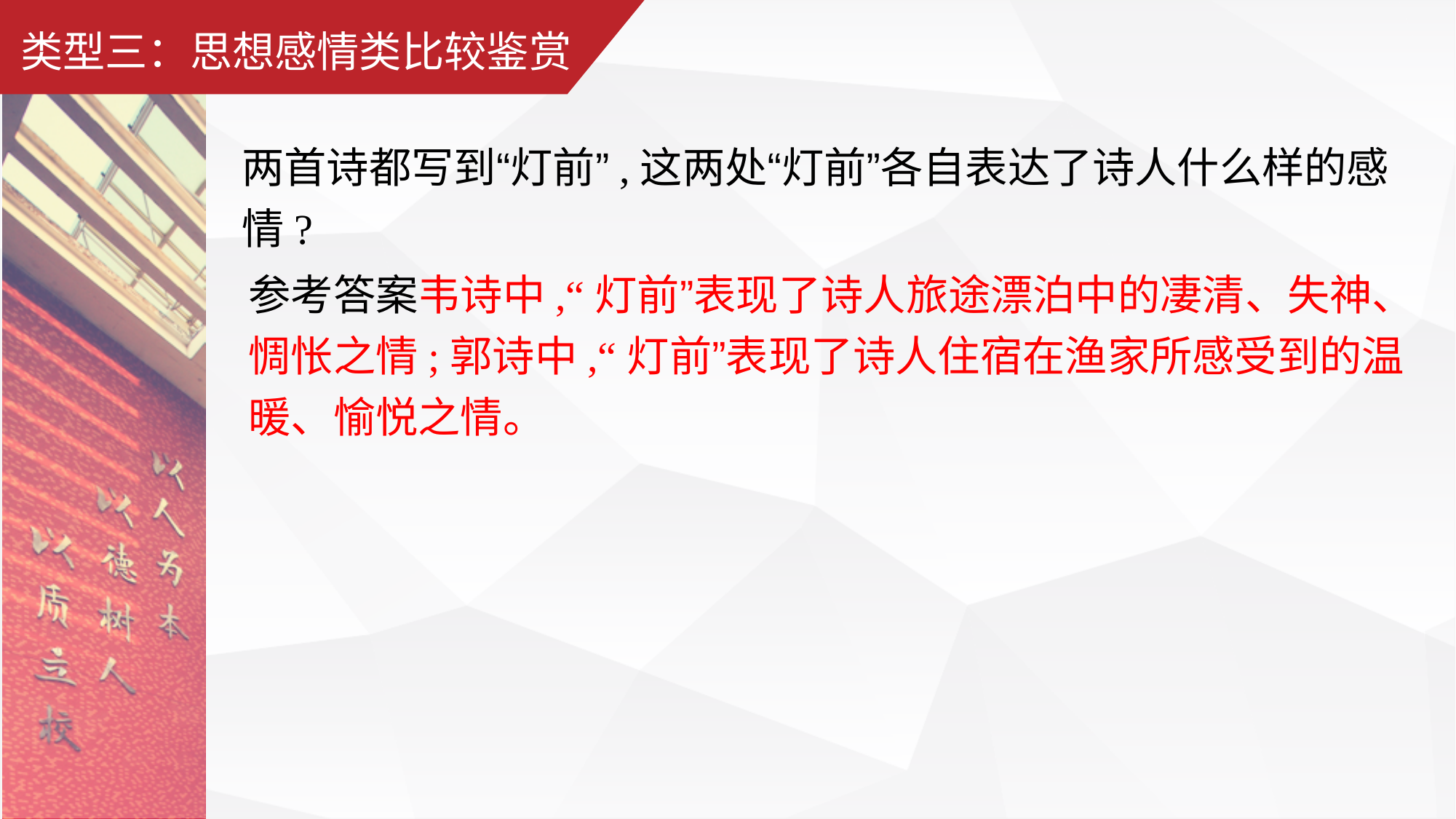

类型三：思想感情类比较鉴赏
两首诗都写到“灯前”,这两处“灯前”各自表达了诗人什么样的感情?
参考答案韦诗中,“灯前”表现了诗人旅途漂泊中的凄清、失神、惆怅之情;郭诗中,“灯前”表现了诗人住宿在渔家所感受到的温暖、愉悦之情。